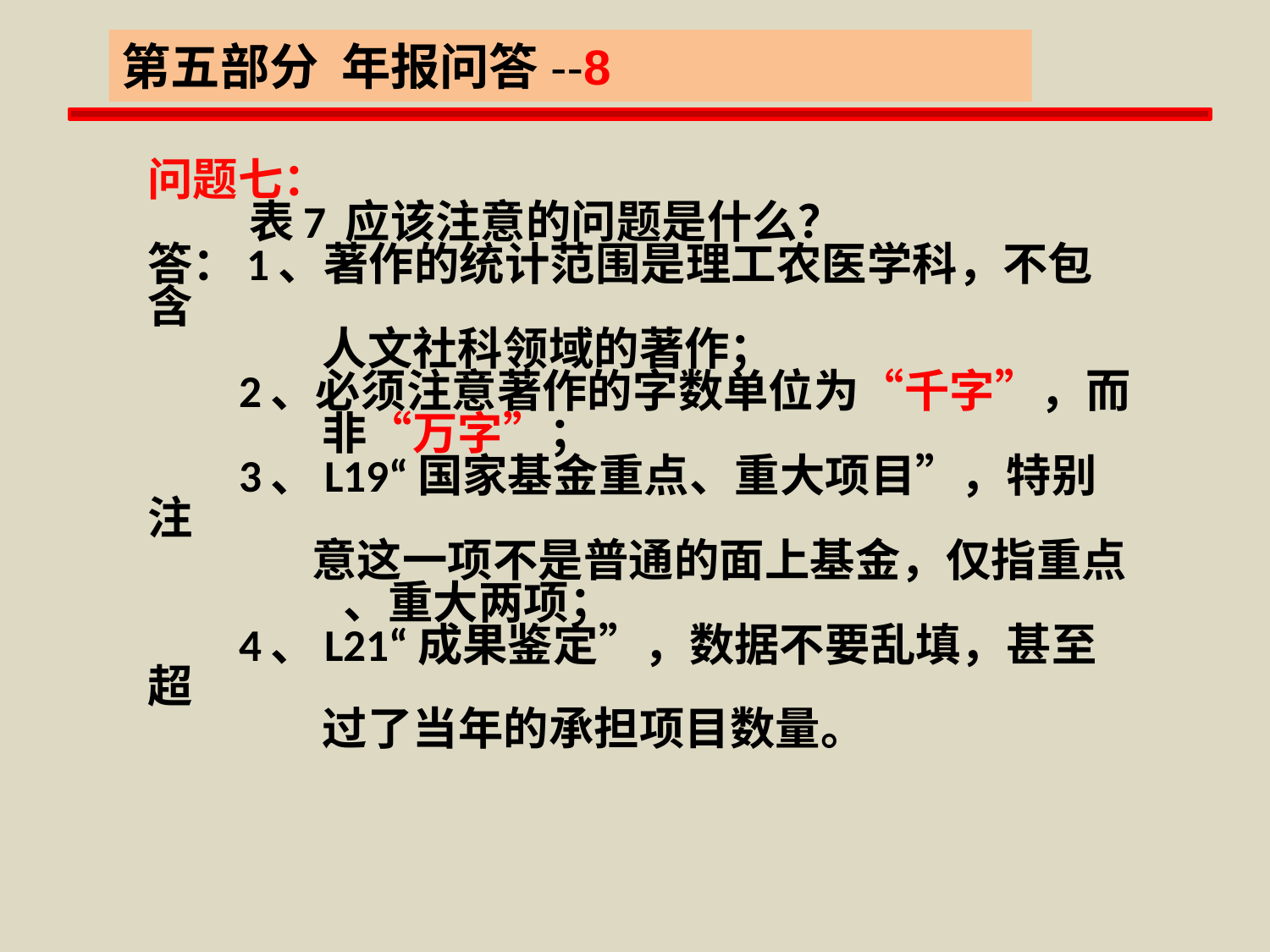

第五部分  年报问答--8
全国普通高等学校科技统计年报培训教材

问题七：
         表7 应该注意的问题是什么？
答：1、著作的统计范围是理工农医学科，不包含
                人文社科领域的著作；
         2、必须注意著作的字数单位为“千字”，而
                非“万字”；
         3、L19“国家基金重点、重大项目”，特别注
               意这一项不是普通的面上基金，仅指重点
                  、重大两项；
         4、L21“成果鉴定”，数据不要乱填，甚至超
                过了当年的承担项目数量。